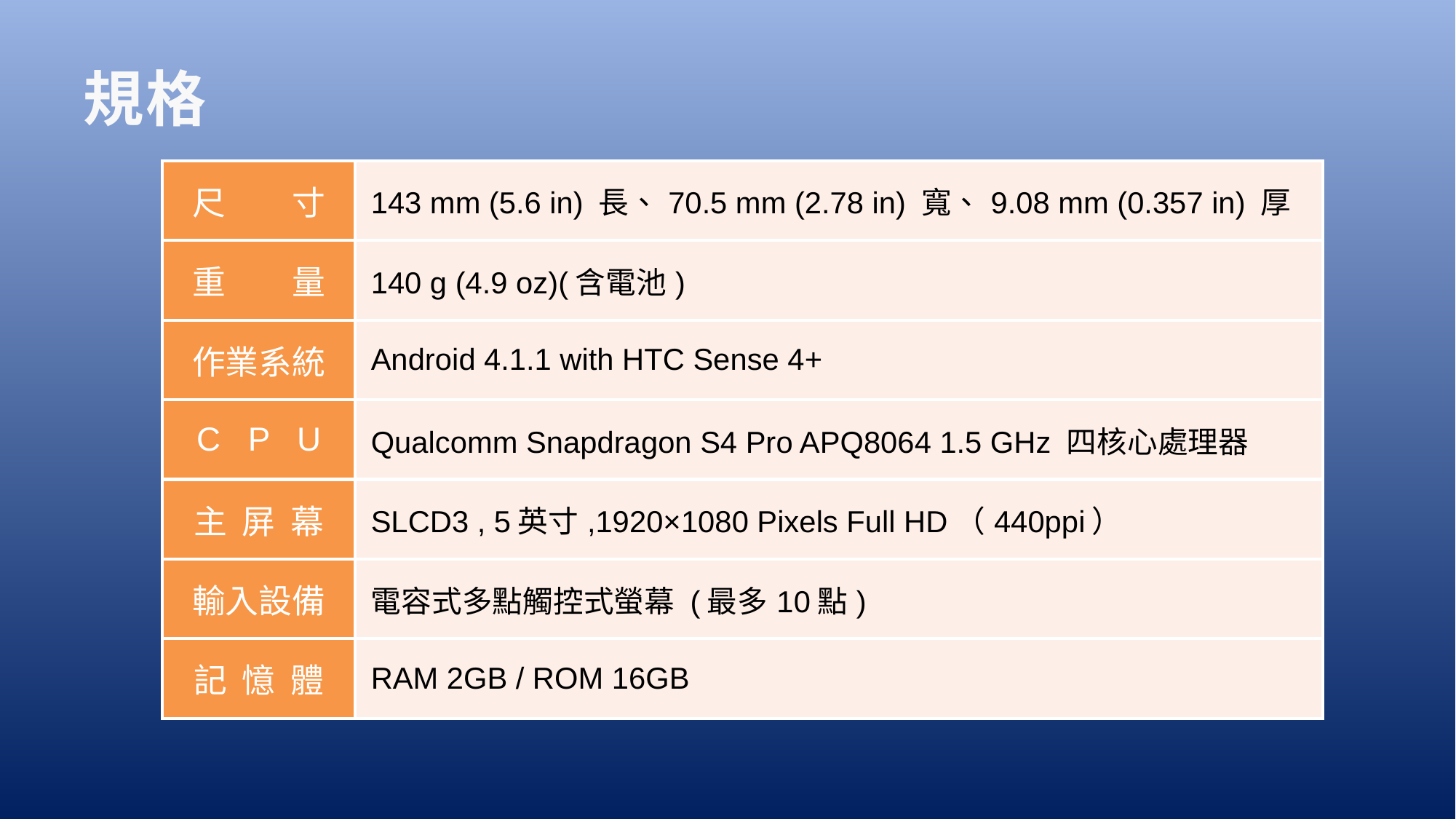

# 規格
| 尺　　寸 | 143 mm (5.6 in) 長、70.5 mm (2.78 in) 寬、9.08 mm (0.357 in) 厚 |
| --- | --- |
| 重　　量 | 140 g (4.9 oz)(含電池) |
| 作業系統 | Android 4.1.1 with HTC Sense 4+ |
| C P U | Qualcomm Snapdragon S4 Pro APQ8064 1.5 GHz 四核心處理器 |
| 主 屏 幕 | SLCD3 , 5英寸,1920×1080 Pixels Full HD（440ppi） |
| 輸入設備 | 電容式多點觸控式螢幕 (最多10點) |
| 記 憶 體 | RAM 2GB / ROM 16GB |